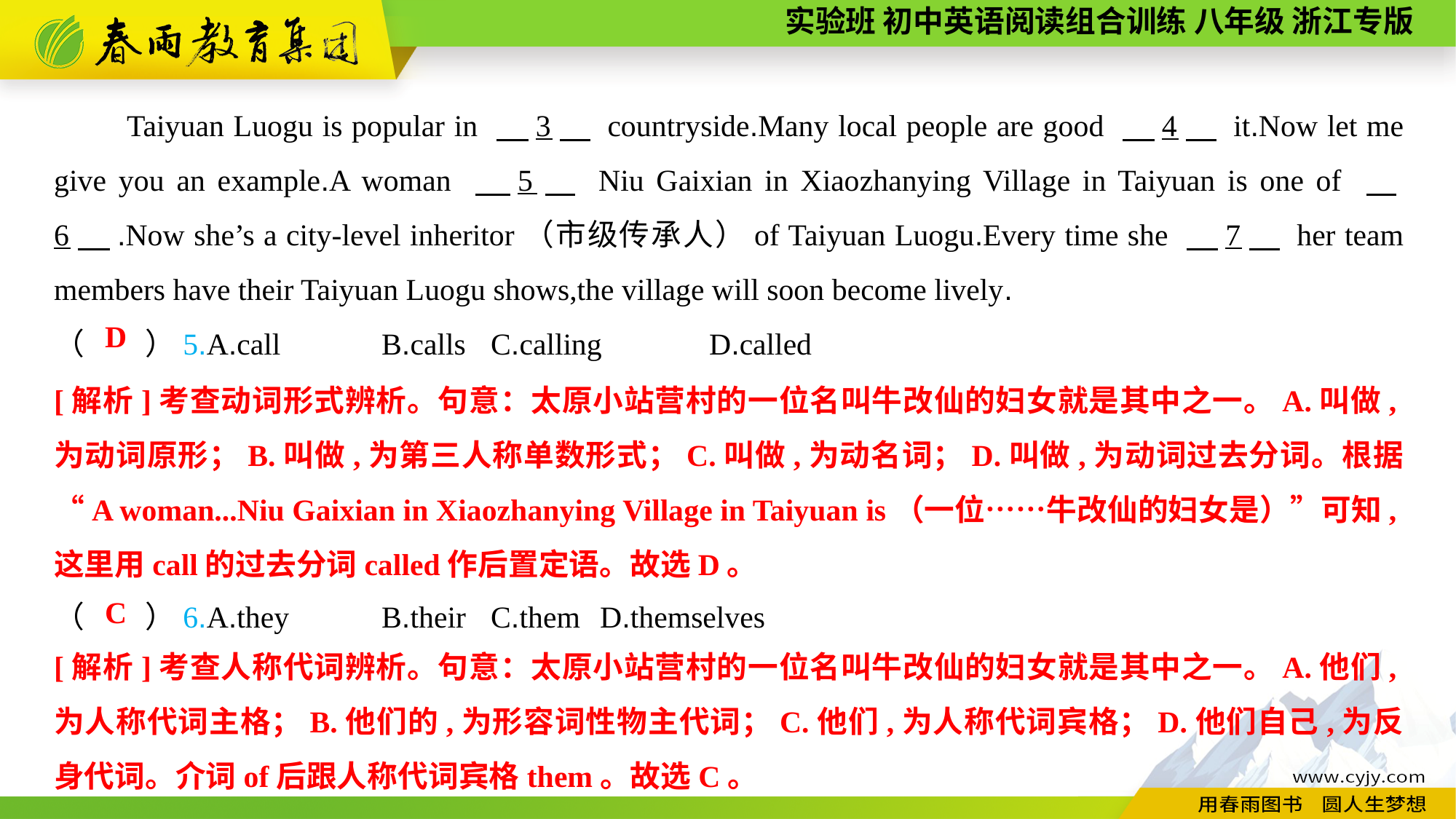

Taiyuan Luogu is popular in 　3　 countryside.Many local people are good 　4　 it.Now let me give you an example.A woman 　5　 Niu Gaixian in Xiaozhanying Village in Taiyuan is one of 　6　.Now she’s a city-level inheritor（市级传承人）of Taiyuan Luogu.Every time she 　7　 her team members have their Taiyuan Luogu shows,the village will soon become lively.
（　　）5.A.call	B.calls	C.calling	D.called

（　　）6.A.they	B.their	C.them	D.themselves
D
[解析]考查动词形式辨析。句意：太原小站营村的一位名叫牛改仙的妇女就是其中之一。A.叫做,为动词原形；B.叫做,为第三人称单数形式；C.叫做,为动名词；D.叫做,为动词过去分词。根据“A woman...Niu Gaixian in Xiaozhanying Village in Taiyuan is（一位……牛改仙的妇女是）”可知,这里用call的过去分词called作后置定语。故选D。
C
[解析]考查人称代词辨析。句意：太原小站营村的一位名叫牛改仙的妇女就是其中之一。A.他们,为人称代词主格；B.他们的,为形容词性物主代词；C.他们,为人称代词宾格；D.他们自己,为反身代词。介词of后跟人称代词宾格them。故选C。